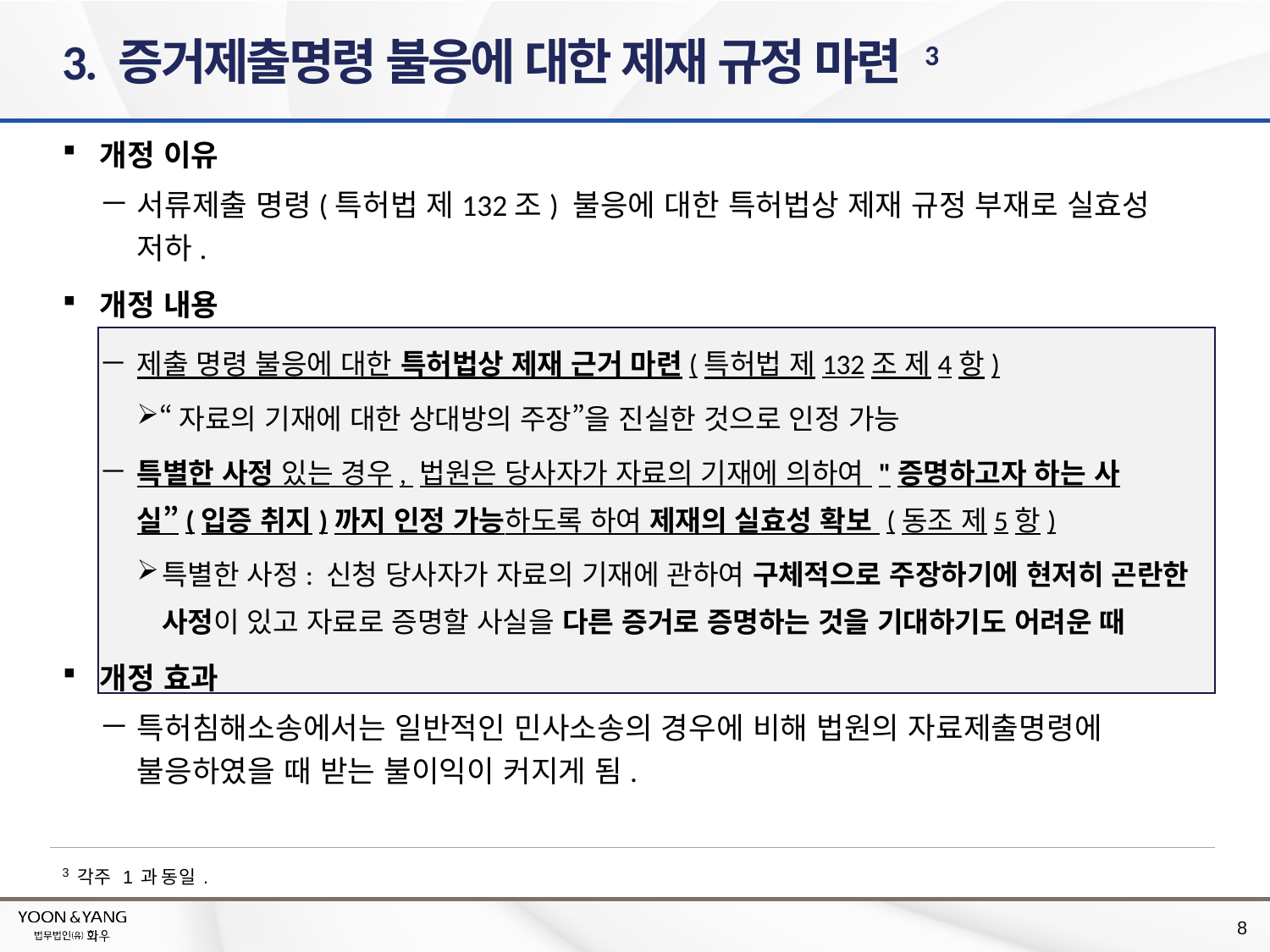

# 3. 증거제출명령 불응에 대한 제재 규정 마련 3
개정 이유
서류제출 명령(특허법 제132조) 불응에 대한 특허법상 제재 규정 부재로 실효성 저하.
개정 내용
제출 명령 불응에 대한 특허법상 제재 근거 마련(특허법 제132조 제4항)
“자료의 기재에 대한 상대방의 주장”을 진실한 것으로 인정 가능
특별한 사정 있는 경우, 법원은 당사자가 자료의 기재에 의하여 "증명하고자 하는 사실”(입증 취지)까지 인정 가능하도록 하여 제재의 실효성 확보 (동조 제5항)
특별한 사정: 신청 당사자가 자료의 기재에 관하여 구체적으로 주장하기에 현저히 곤란한 사정이 있고 자료로 증명할 사실을 다른 증거로 증명하는 것을 기대하기도 어려운 때
개정 효과
특허침해소송에서는 일반적인 민사소송의 경우에 비해 법원의 자료제출명령에 불응하였을 때 받는 불이익이 커지게 됨.

3 각주 1과 동일.